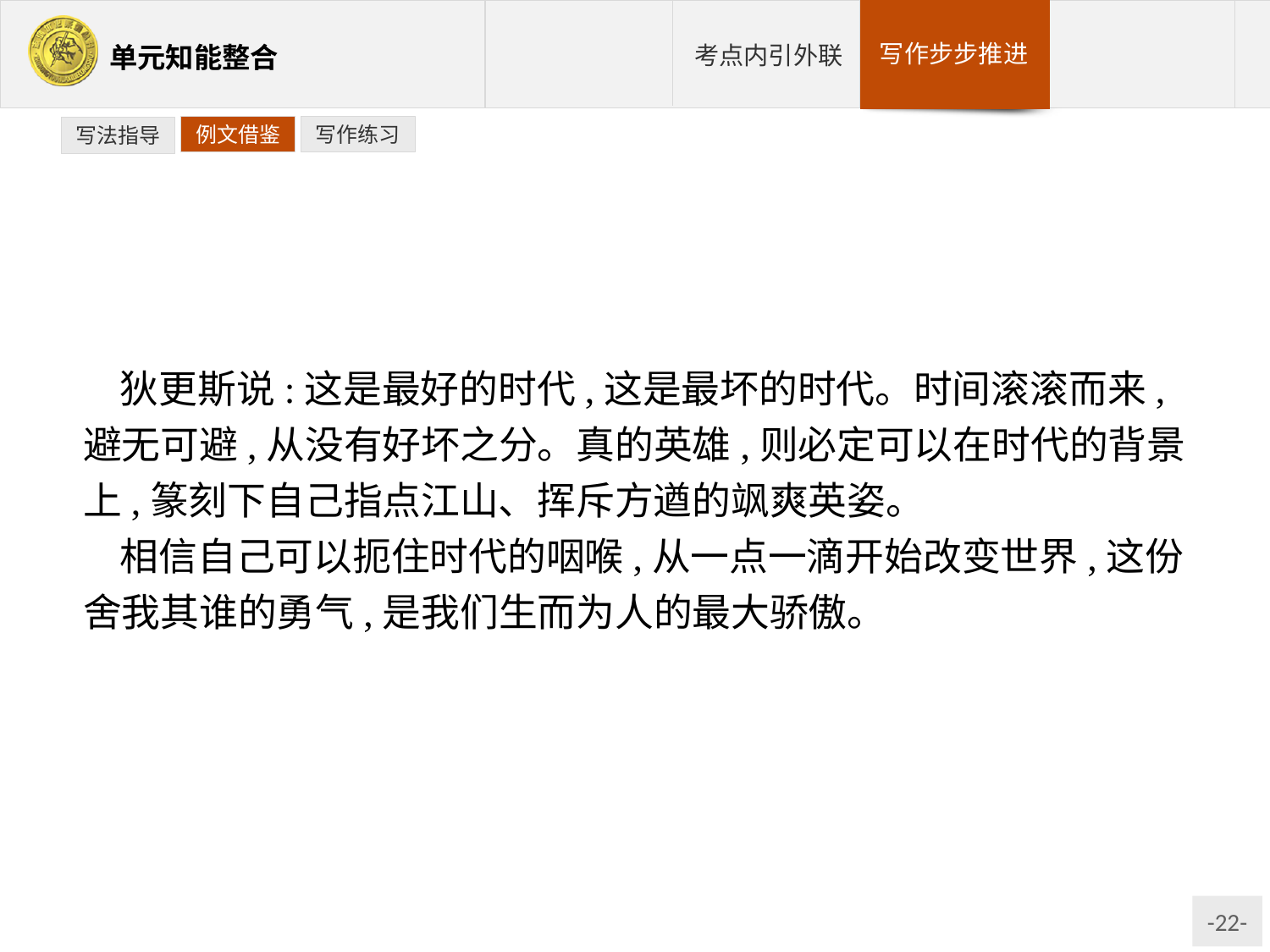

例文借鉴
写作练习
写法指导
狄更斯说:这是最好的时代,这是最坏的时代。时间滚滚而来,避无可避,从没有好坏之分。真的英雄,则必定可以在时代的背景上,篆刻下自己指点江山、挥斥方遒的飒爽英姿。
相信自己可以扼住时代的咽喉,从一点一滴开始改变世界,这份舍我其谁的勇气,是我们生而为人的最大骄傲。